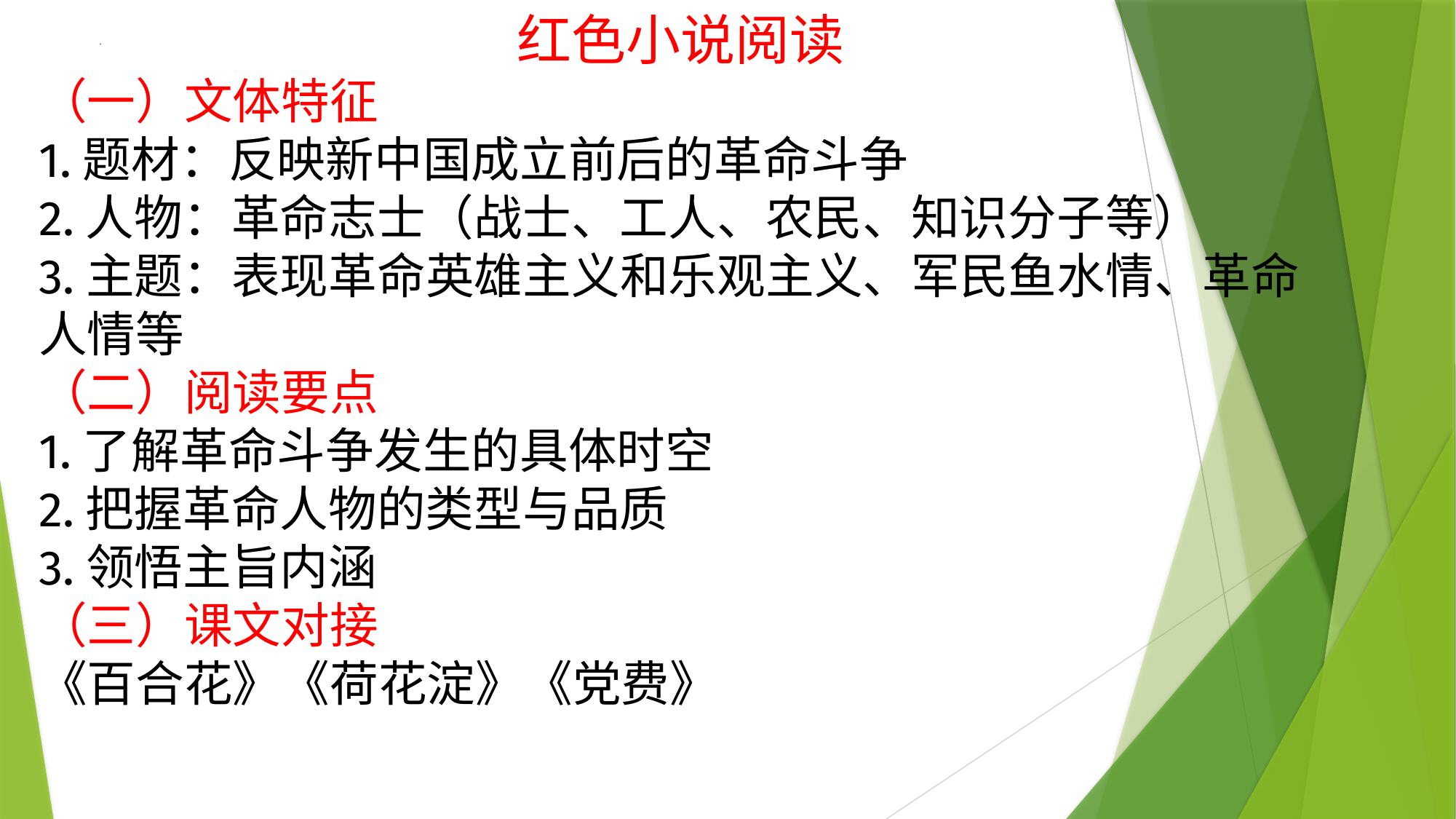

红色小说阅读
（一）文体特征
1.题材：反映新中国成立前后的革命斗争
2.人物：革命志士（战士、工人、农民、知识分子等）
3.主题：表现革命英雄主义和乐观主义、军民鱼水情、革命人情等
（二）阅读要点
1.了解革命斗争发生的具体时空
2.把握革命人物的类型与品质
3.领悟主旨内涵
（三）课文对接
《百合花》《荷花淀》《党费》